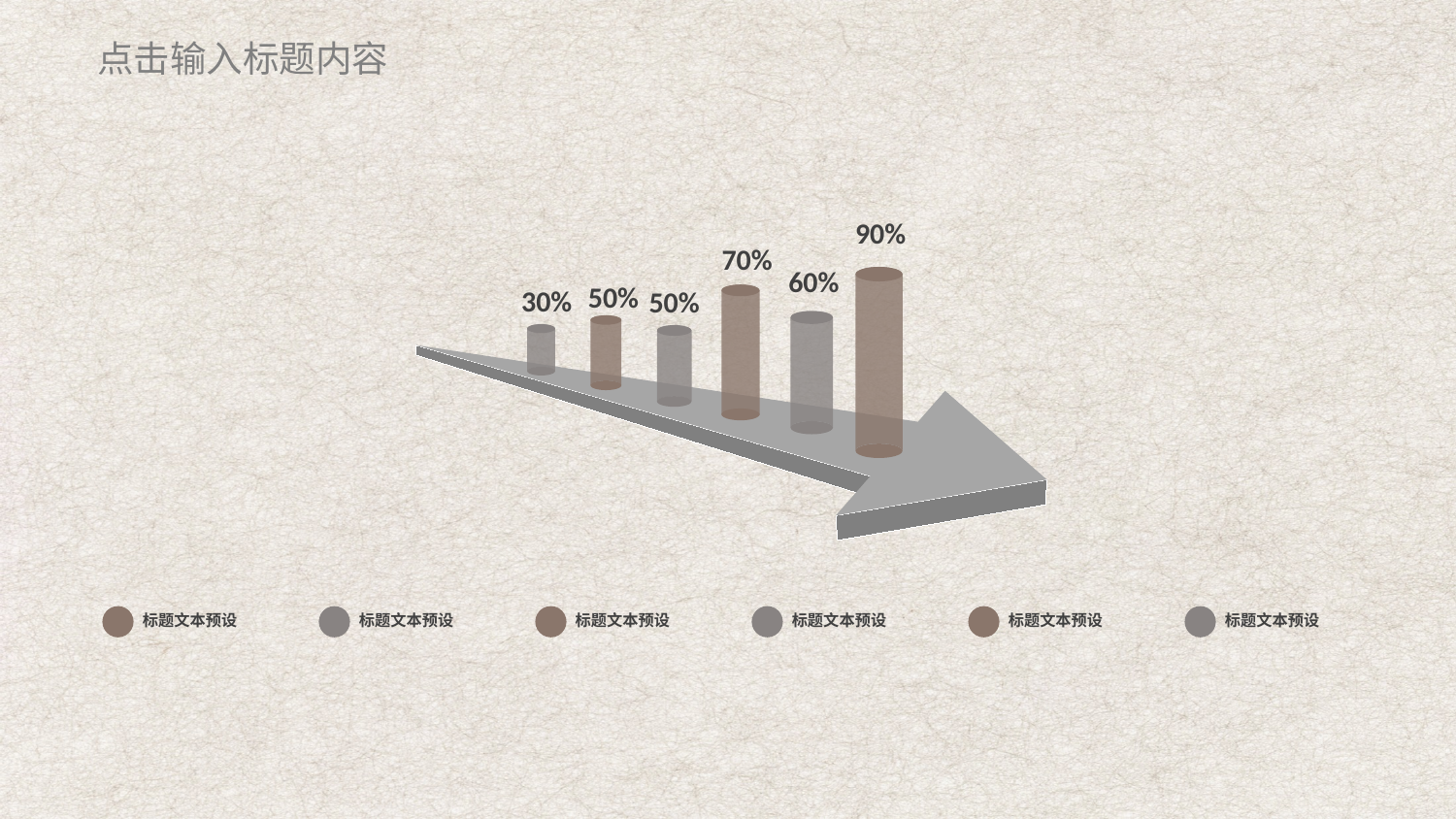

点击输入标题内容
90%

70%

60%

50%

30%

50%

标题文本预设
标题文本预设
标题文本预设
标题文本预设
标题文本预设
标题文本预设